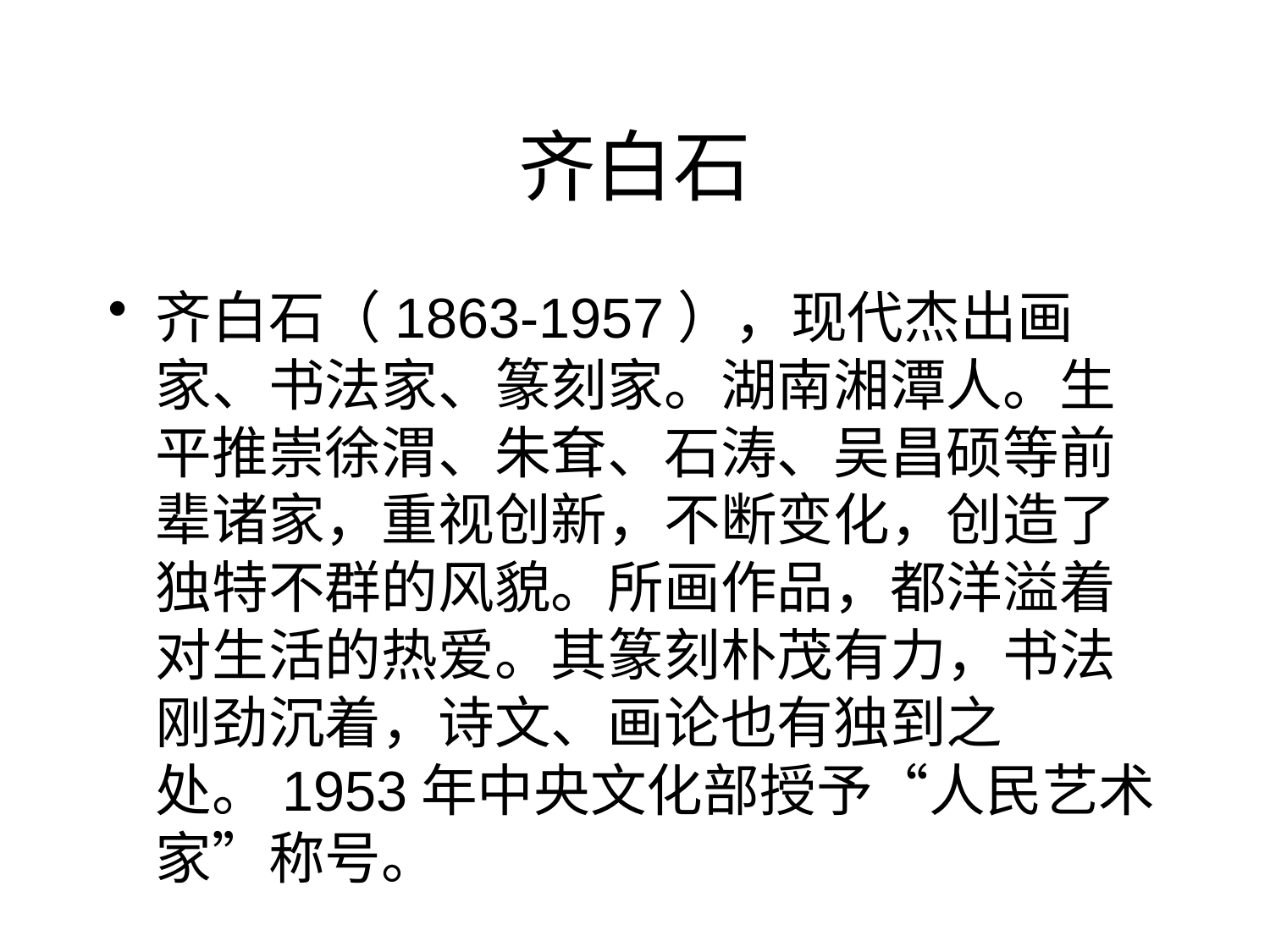

# 齐白石
齐白石（1863-1957），现代杰出画家、书法家、篆刻家。湖南湘潭人。生平推崇徐渭、朱耷、石涛、吴昌硕等前辈诸家，重视创新，不断变化，创造了独特不群的风貌。所画作品，都洋溢着对生活的热爱。其篆刻朴茂有力，书法刚劲沉着，诗文、画论也有独到之处。1953年中央文化部授予“人民艺术家”称号。